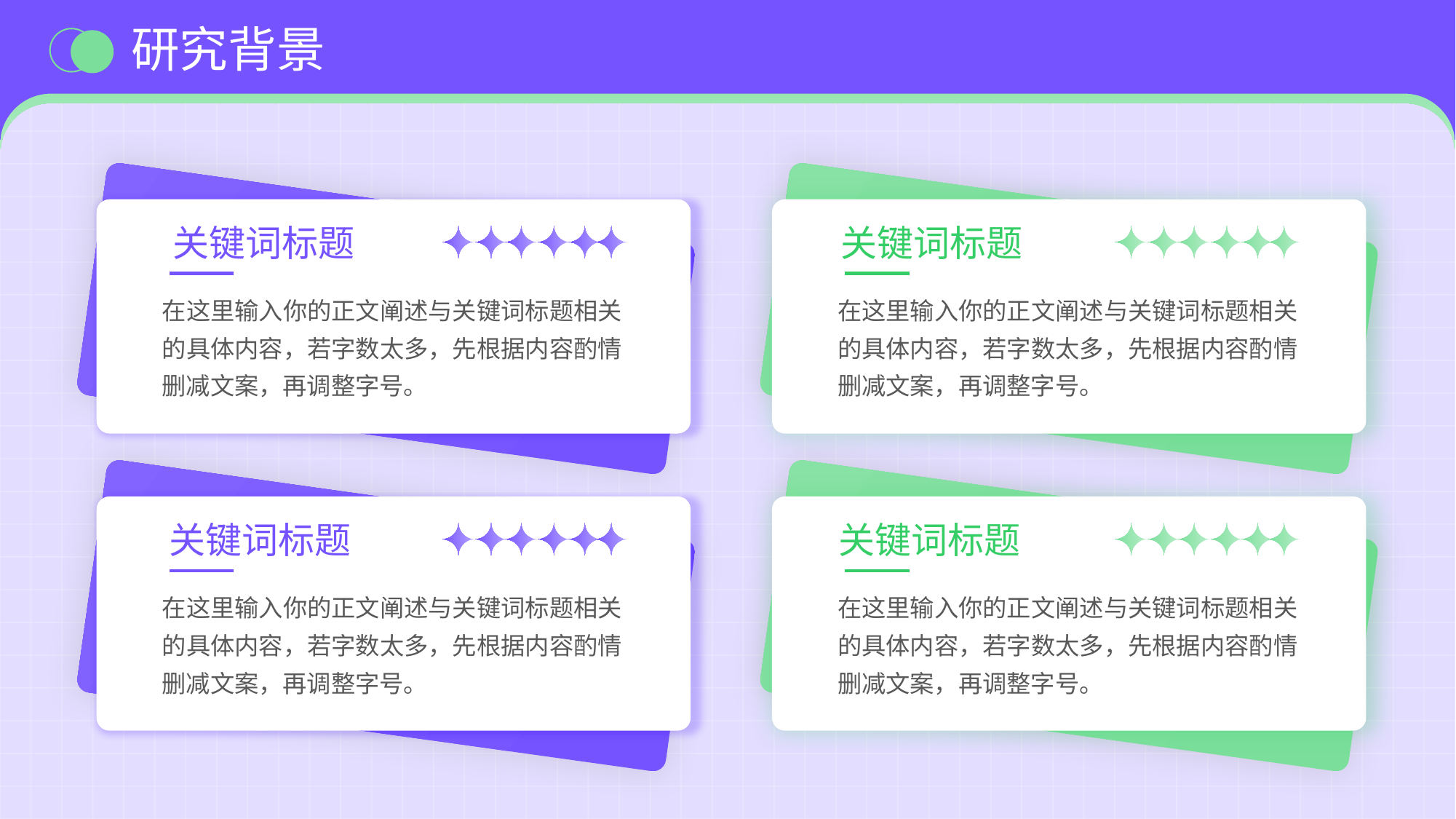

研究背景

关键词标题
关键词标题
在这里输入你的正文阐述与关键词标题相关的具体内容，若字数太多，先根据内容酌情删减文案，再调整字号。
在这里输入你的正文阐述与关键词标题相关的具体内容，若字数太多，先根据内容酌情删减文案，再调整字号。

关键词标题
关键词标题
在这里输入你的正文阐述与关键词标题相关的具体内容，若字数太多，先根据内容酌情删减文案，再调整字号。
在这里输入你的正文阐述与关键词标题相关的具体内容，若字数太多，先根据内容酌情删减文案，再调整字号。